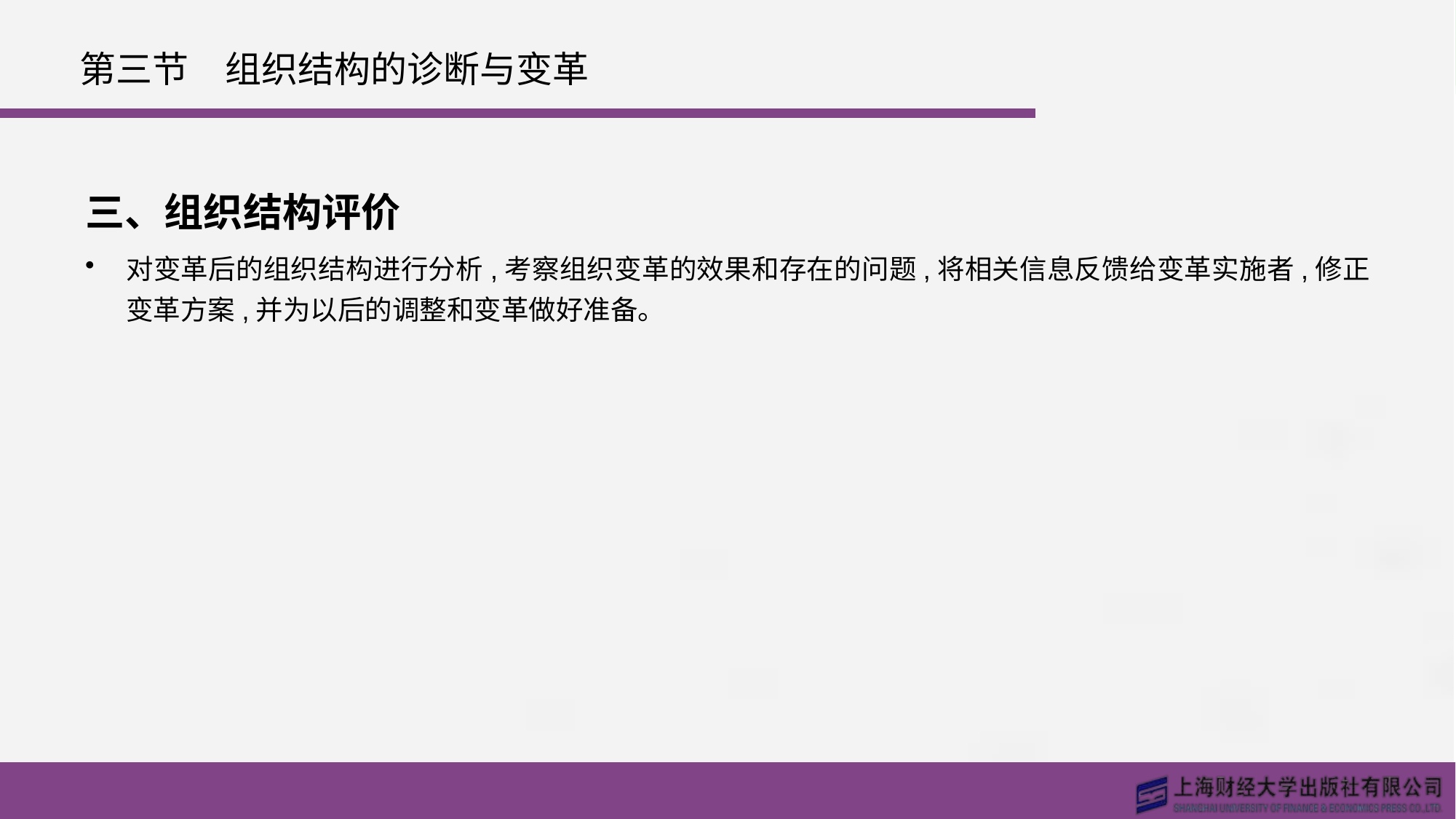

# 第三节　组织结构的诊断与变革
三、组织结构评价
对变革后的组织结构进行分析,考察组织变革的效果和存在的问题,将相关信息反馈给变革实施者,修正变革方案,并为以后的调整和变革做好准备。